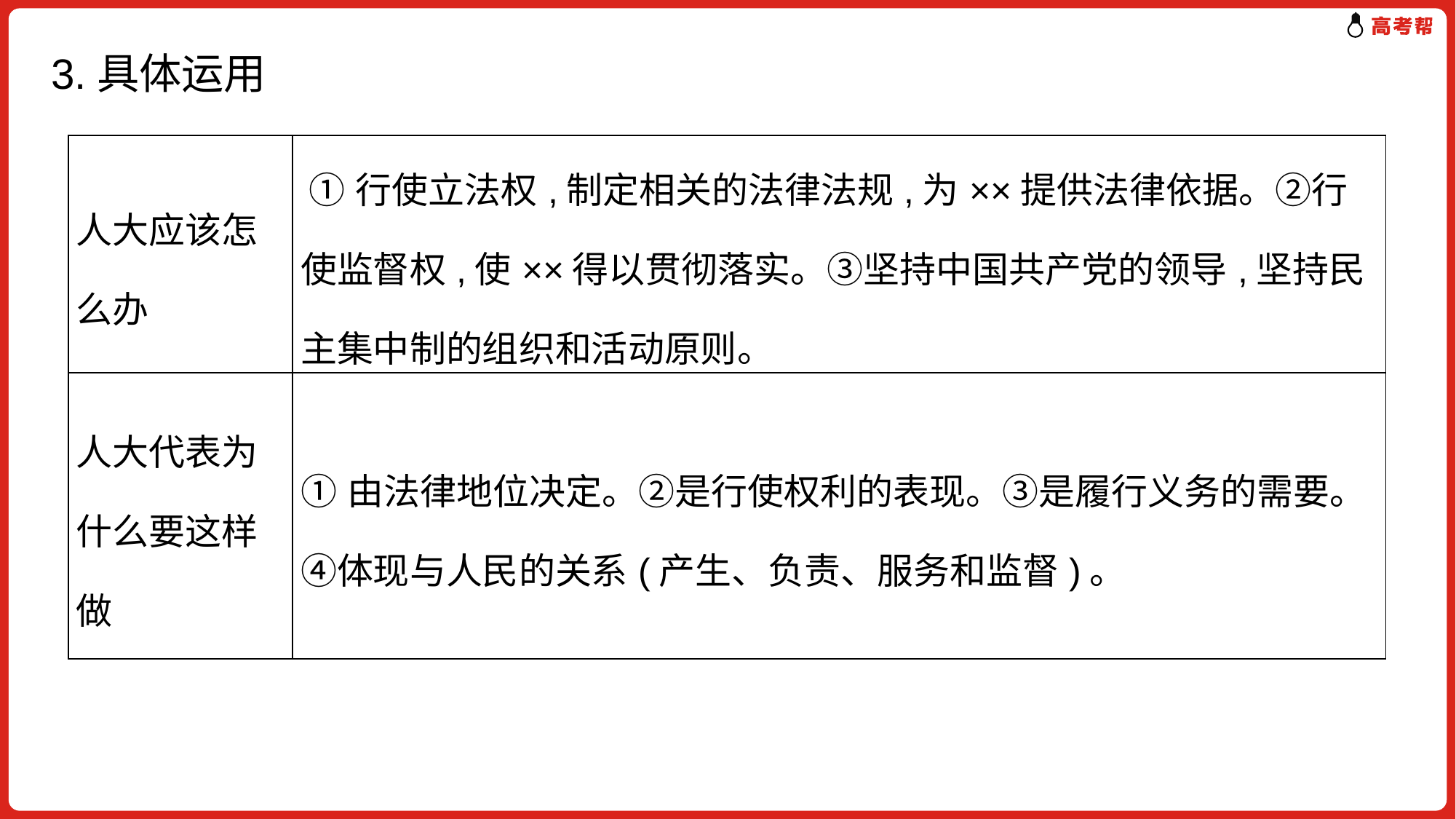

# 3.具体运用
| 人大应该怎么办 | ①行使立法权,制定相关的法律法规,为××提供法律依据。②行使监督权,使××得以贯彻落实。③坚持中国共产党的领导,坚持民主集中制的组织和活动原则。 |
| --- | --- |
| 人大代表为什么要这样做 | ①由法律地位决定。②是行使权利的表现。③是履行义务的需要。④体现与人民的关系(产生、负责、服务和监督)。 |